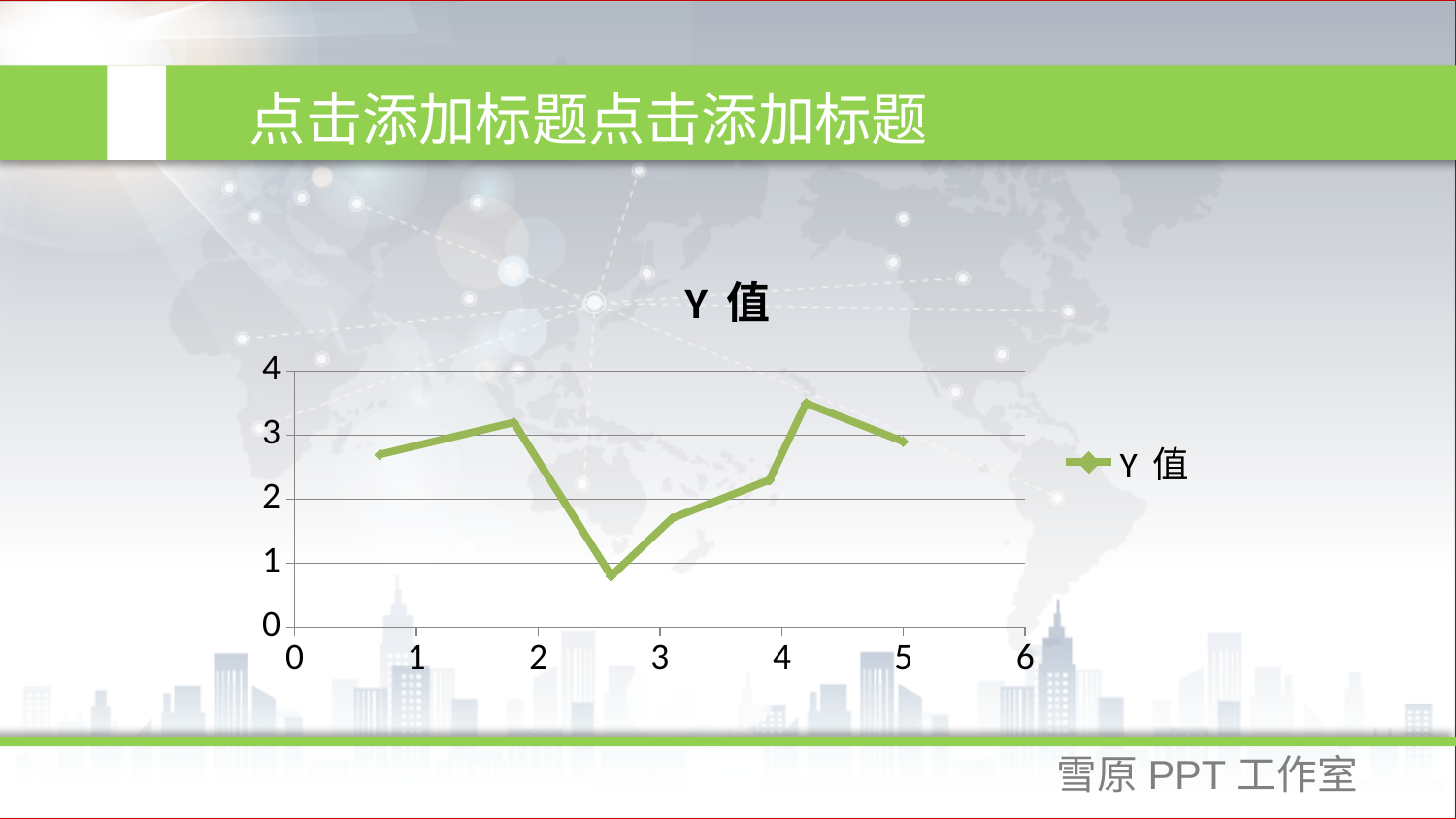

点击添加标题点击添加标题

### Chart:

| Category | Y 值 |
|---|---|